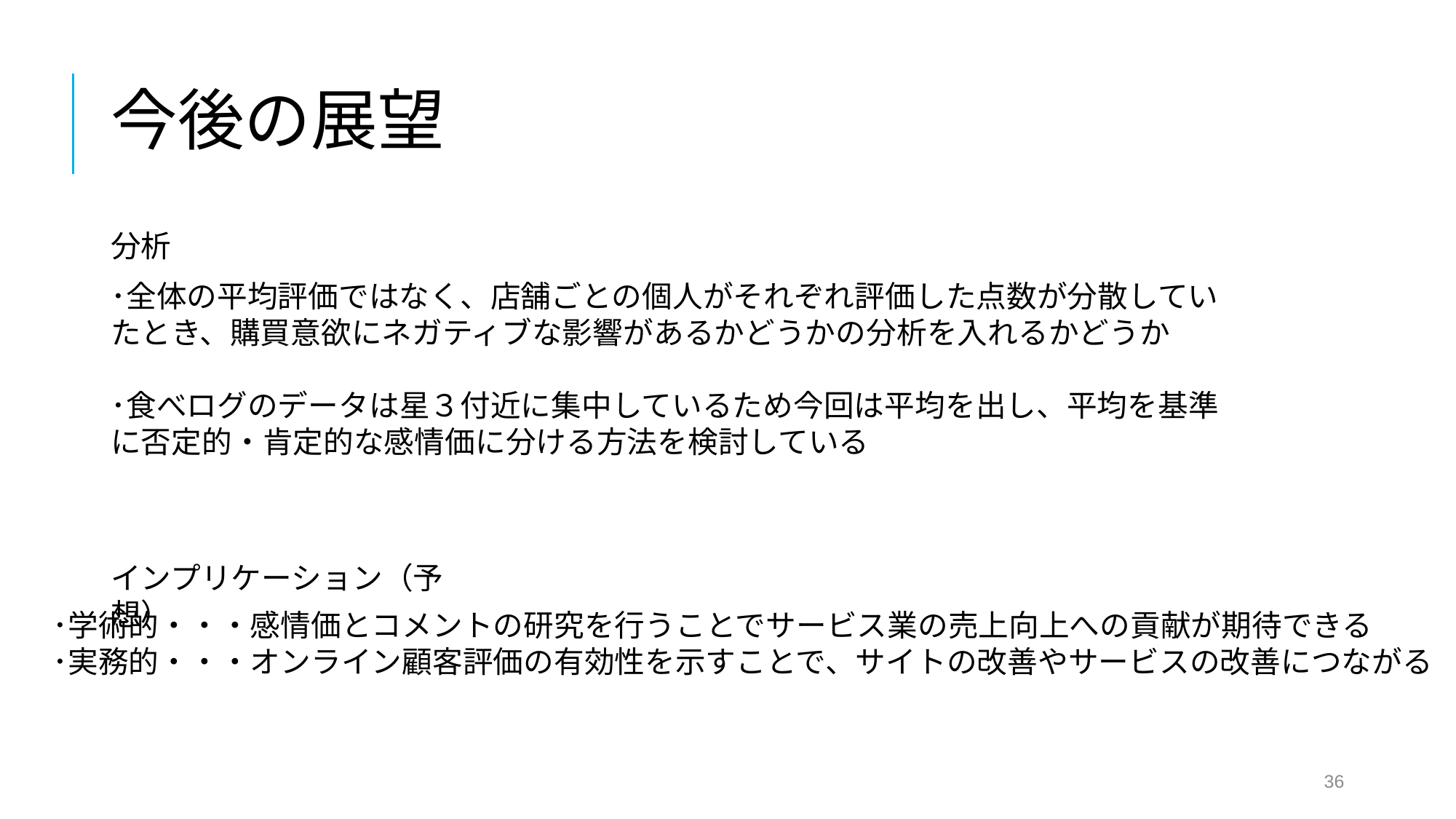

# 今後の展望
分析
･全体の平均評価ではなく、店舗ごとの個人がそれぞれ評価した点数が分散していたとき、購買意欲にネガティブな影響があるかどうかの分析を入れるかどうか

･食べログのデータは星３付近に集中しているため今回は平均を出し、平均を基準に否定的・肯定的な感情価に分ける方法を検討している

インプリケーション（予想）
･学術的・・・感情価とコメントの研究を行うことでサービス業の売上向上への貢献が期待できる
･実務的・・・オンライン顧客評価の有効性を示すことで、サイトの改善やサービスの改善につながる
36